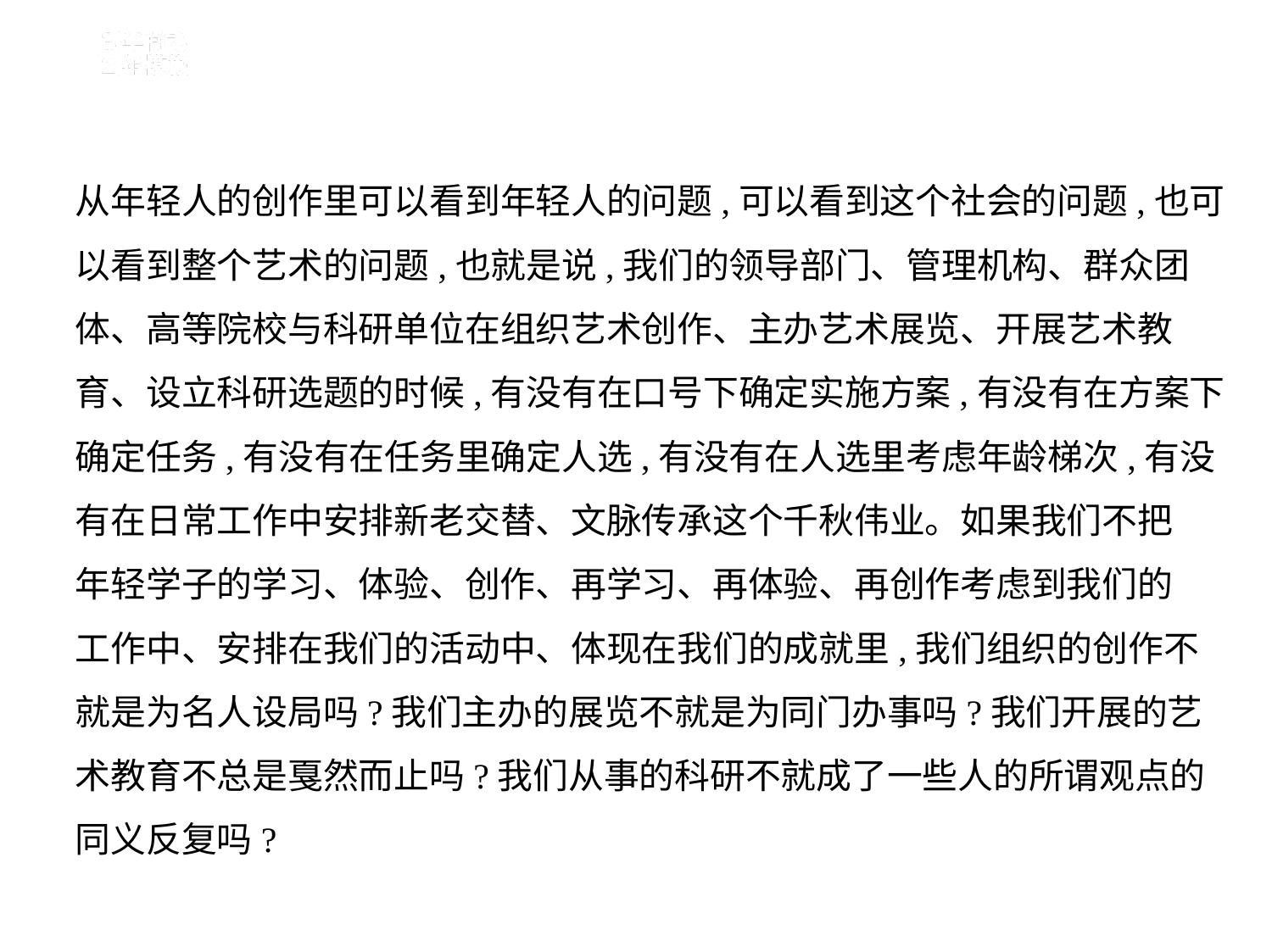

从年轻人的创作里可以看到年轻人的问题,可以看到这个社会的问题,也可
以看到整个艺术的问题,也就是说,我们的领导部门、管理机构、群众团
体、高等院校与科研单位在组织艺术创作、主办艺术展览、开展艺术教
育、设立科研选题的时候,有没有在口号下确定实施方案,有没有在方案下
确定任务,有没有在任务里确定人选,有没有在人选里考虑年龄梯次,有没
有在日常工作中安排新老交替、文脉传承这个千秋伟业。如果我们不把
年轻学子的学习、体验、创作、再学习、再体验、再创作考虑到我们的
工作中、安排在我们的活动中、体现在我们的成就里,我们组织的创作不
就是为名人设局吗?我们主办的展览不就是为同门办事吗?我们开展的艺
术教育不总是戛然而止吗?我们从事的科研不就成了一些人的所谓观点的
同义反复吗?